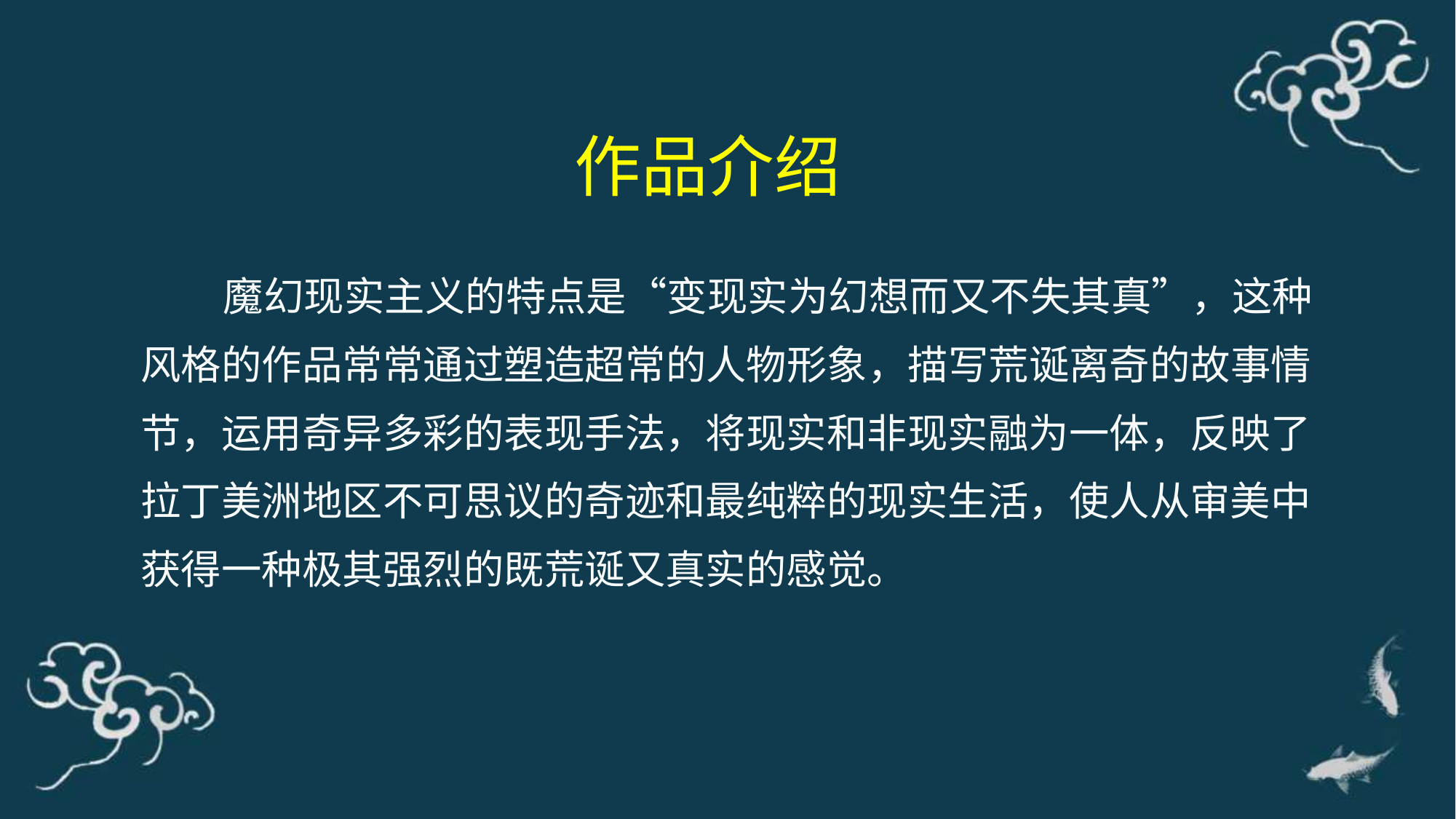

作品介绍
        魔幻现实主义的特点是“变现实为幻想而又不失其真”，这种风格的作品常常通过塑造超常的人物形象，描写荒诞离奇的故事情节，运用奇异多彩的表现手法，将现实和非现实融为一体，反映了拉丁美洲地区不可思议的奇迹和最纯粹的现实生活，使人从审美中获得一种极其强烈的既荒诞又真实的感觉。